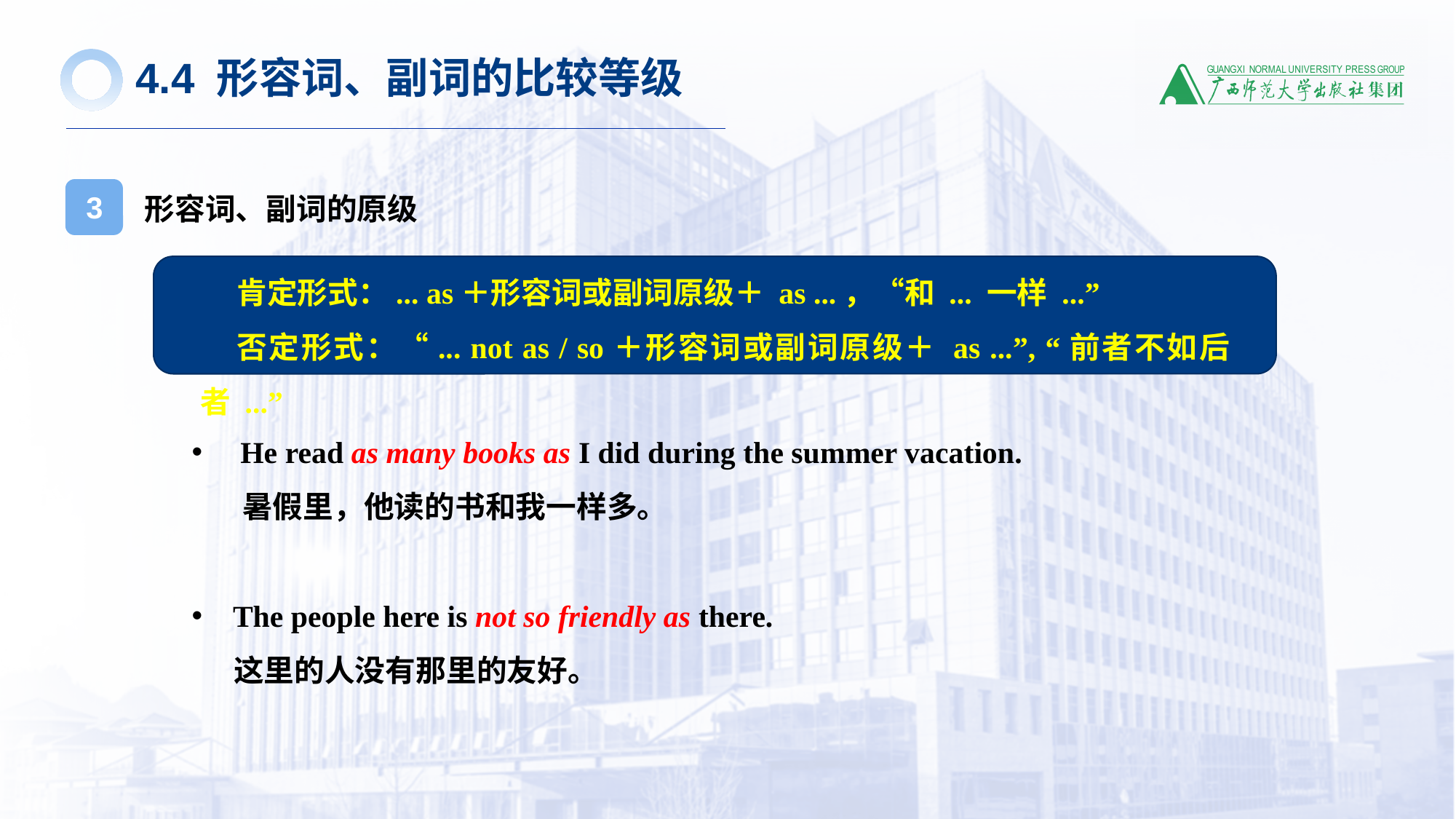

4.4 形容词、副词的比较等级

形容词、副词的原级

3
肯定形式：... as＋形容词或副词原级＋ as ...，“和 ... 一样 ...”
否定形式：“... not as / so＋形容词或副词原级＋ as ...”, “前者不如后者 ...”

 He read as many books as I did during the summer vacation.
 暑假里，他读的书和我一样多。

The people here is not so friendly as there.
     这里的人没有那里的友好。